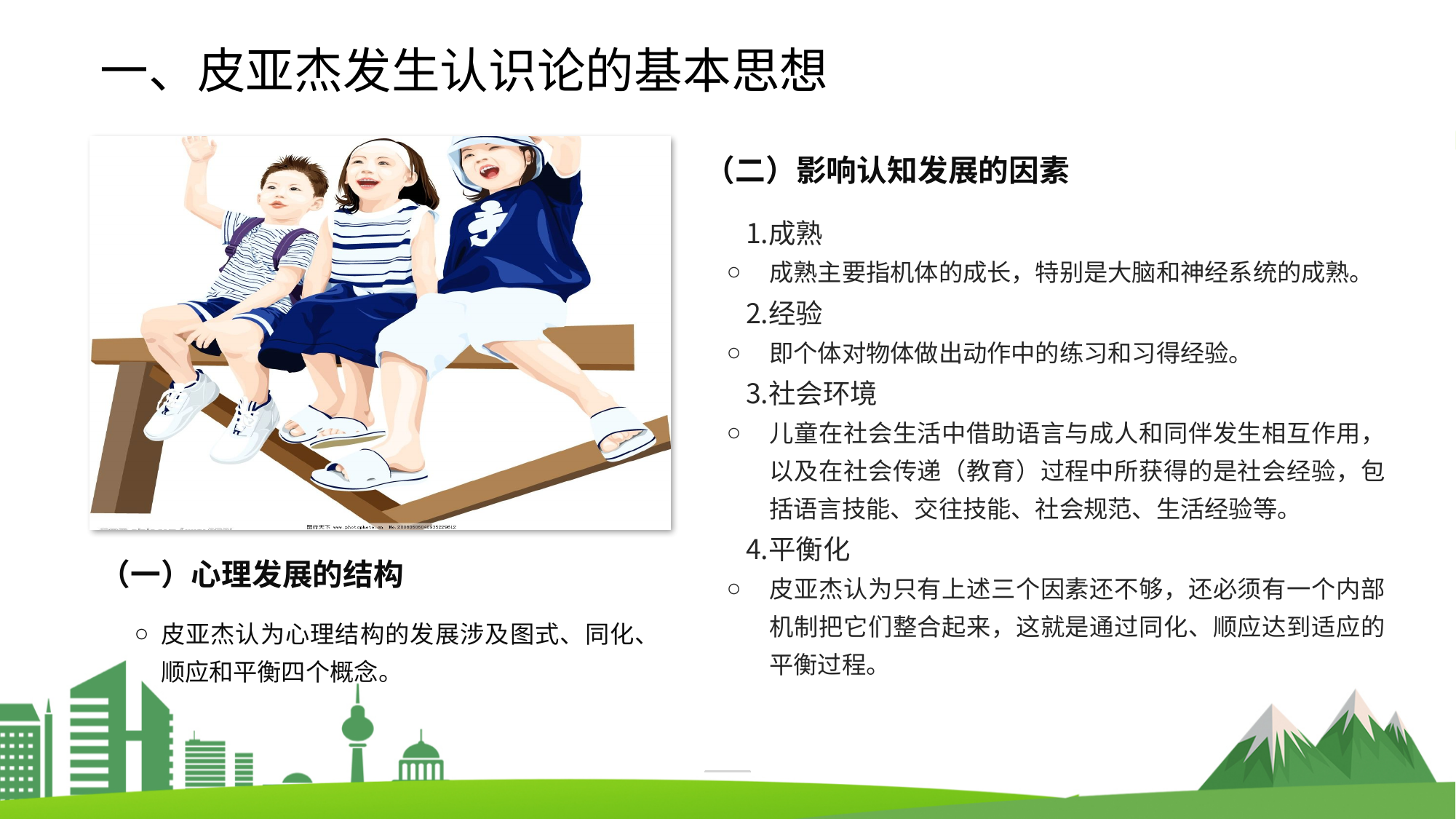

一、皮亚杰发生认识论的基本思想

（二）影响认知发展的因素
成熟
成熟主要指机体的成长，特别是大脑和神经系统的成熟。
经验
即个体对物体做出动作中的练习和习得经验。
社会环境
儿童在社会生活中借助语言与成人和同伴发生相互作用，以及在社会传递（教育）过程中所获得的是社会经验，包括语言技能、交往技能、社会规范、生活经验等。
平衡化
皮亚杰认为只有上述三个因素还不够，还必须有一个内部机制把它们整合起来，这就是通过同化、顺应达到适应的平衡过程。
（一）心理发展的结构
皮亚杰认为心理结构的发展涉及图式、同化、顺应和平衡四个概念。